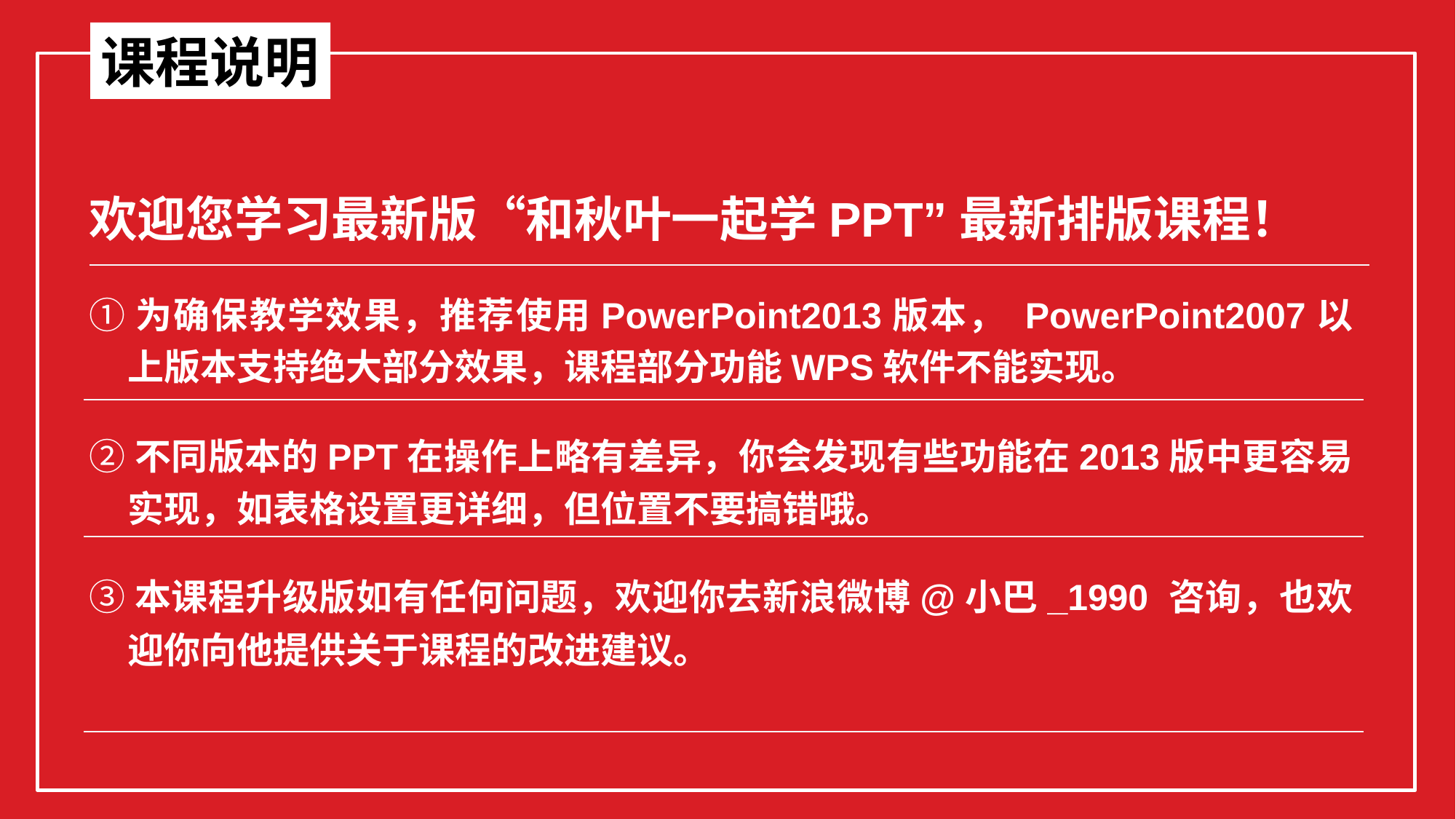

课程说明

欢迎您学习最新版“和秋叶一起学PPT”最新排版课程！
①为确保教学效果，推荐使用PowerPoint2013版本， PowerPoint2007以上版本支持绝大部分效果，课程部分功能WPS软件不能实现。
②不同版本的PPT在操作上略有差异，你会发现有些功能在2013版中更容易实现，如表格设置更详细，但位置不要搞错哦。
③本课程升级版如有任何问题，欢迎你去新浪微博@小巴_1990 咨询，也欢迎你向他提供关于课程的改进建议。